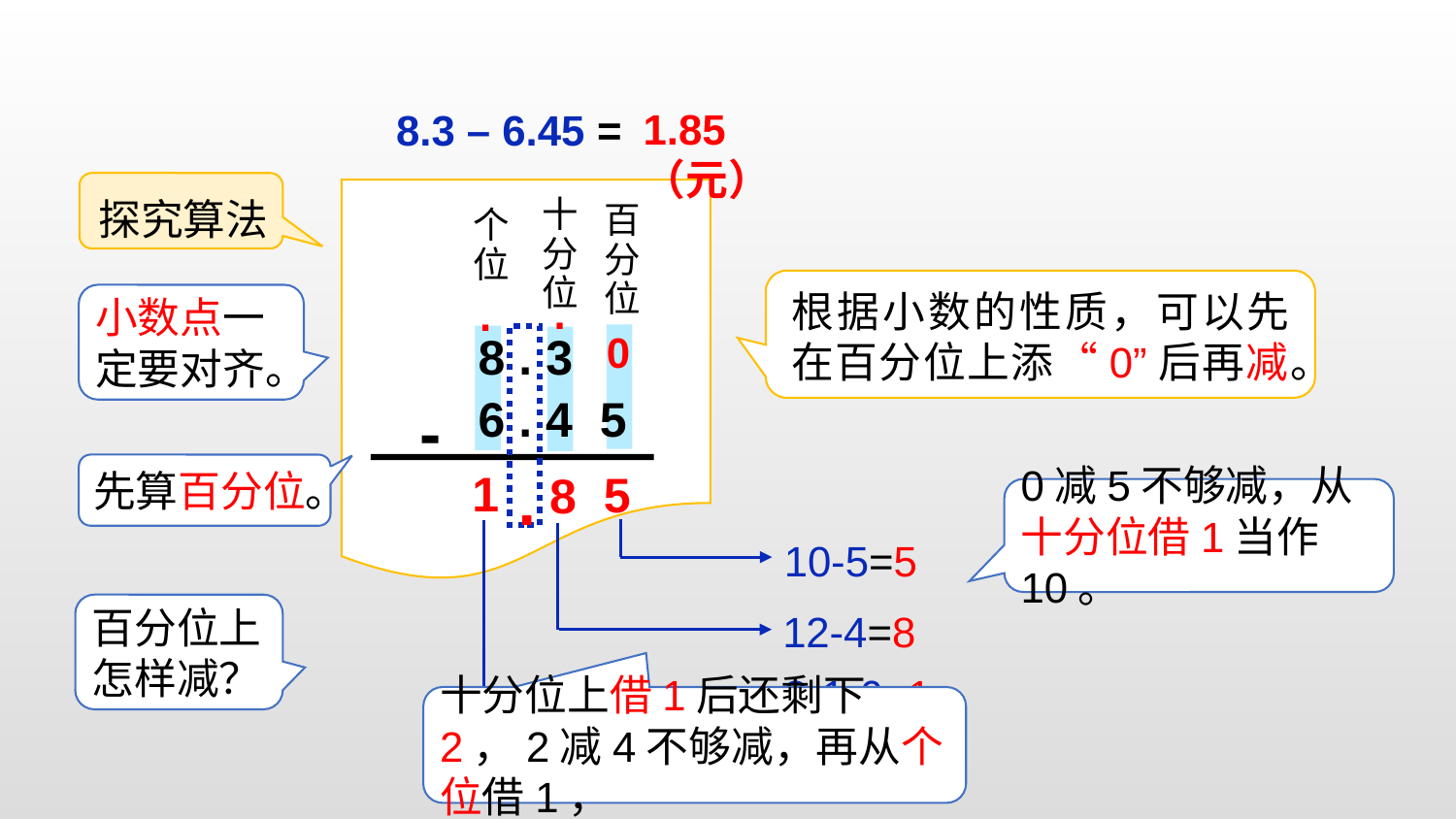

1.85（元）
8.3 – 6.45 =
探究算法

十分位
百分位
个位
这个月
根据小数的性质，可以先在百分位上添“0”后再减。
.
.
小数点一定要对齐。
0
8 . 3

6 . 4  5
-
先算百分位。
.

1
5
8
0减5不够减，从十分位借1当作10。
10-5=5
12-4=8
百分位上怎样减？
8-1-6=1
十分位上借1后还剩下2，2减4不够减，再从个位借1，